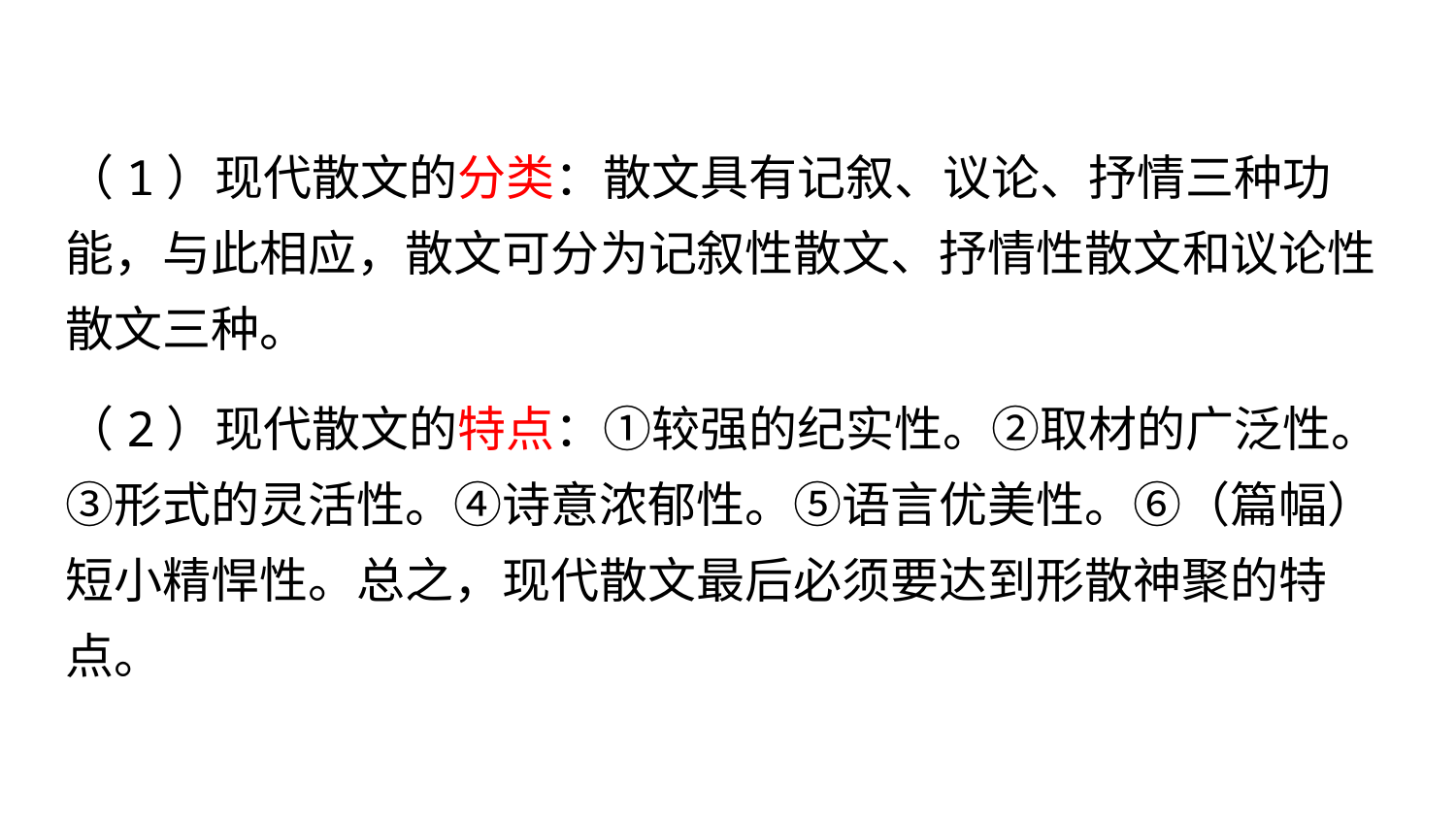

（1）现代散文的分类：散文具有记叙、议论、抒情三种功能，与此相应，散文可分为记叙性散文、抒情性散文和议论性散文三种。
（2）现代散文的特点：①较强的纪实性。②取材的广泛性。③形式的灵活性。④诗意浓郁性。⑤语言优美性。⑥（篇幅）短小精悍性。总之，现代散文最后必须要达到形散神聚的特点。